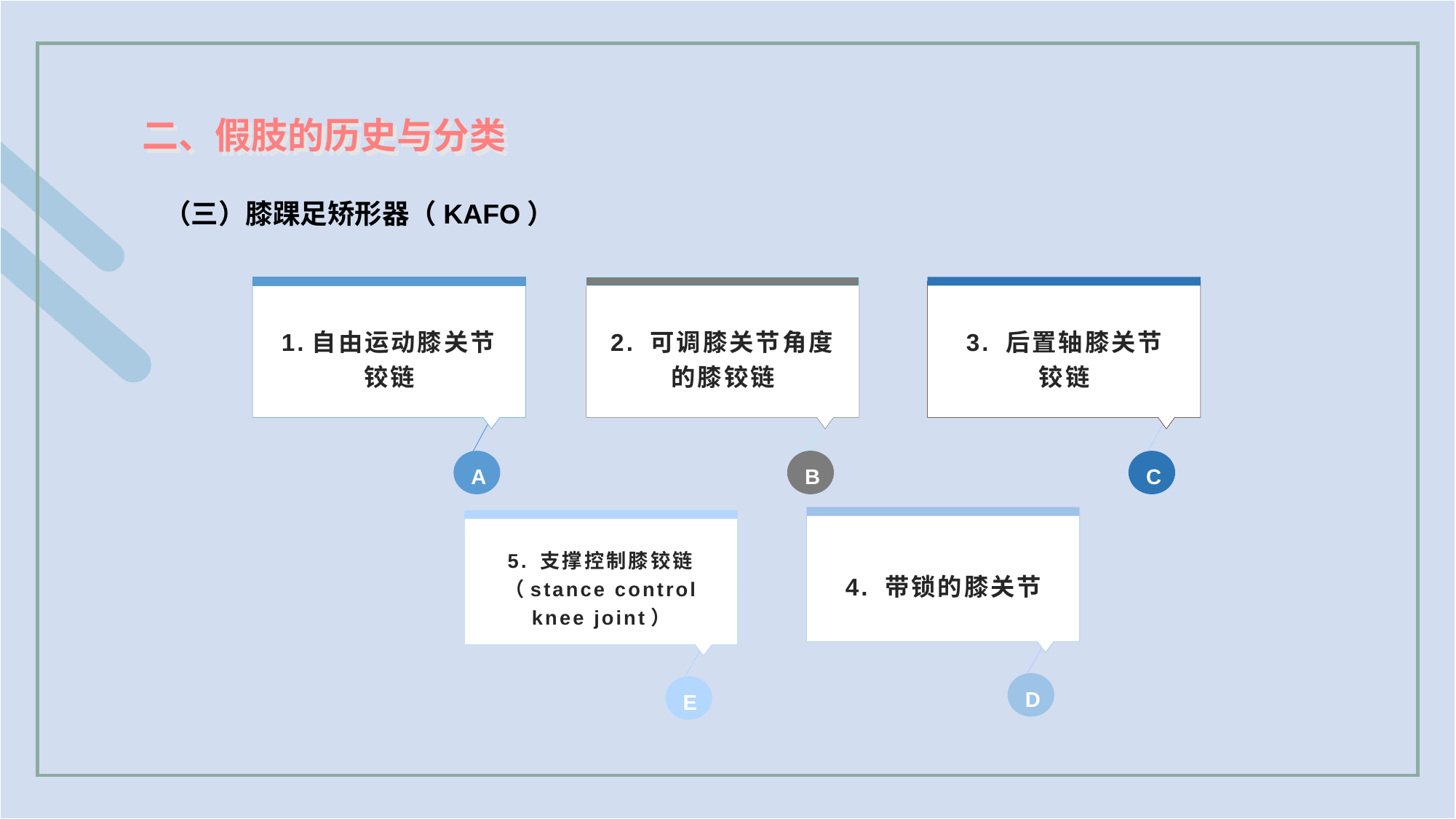

二、假肢的历史与分类
（三）膝踝足矫形器（KAFO）

1.自由运动膝关节铰链
A

2. 可调膝关节角度的膝铰链
B

3. 后置轴膝关节
铰链
C

4. 带锁的膝关节
D

5. 支撑控制膝铰链（stance control knee joint）
E